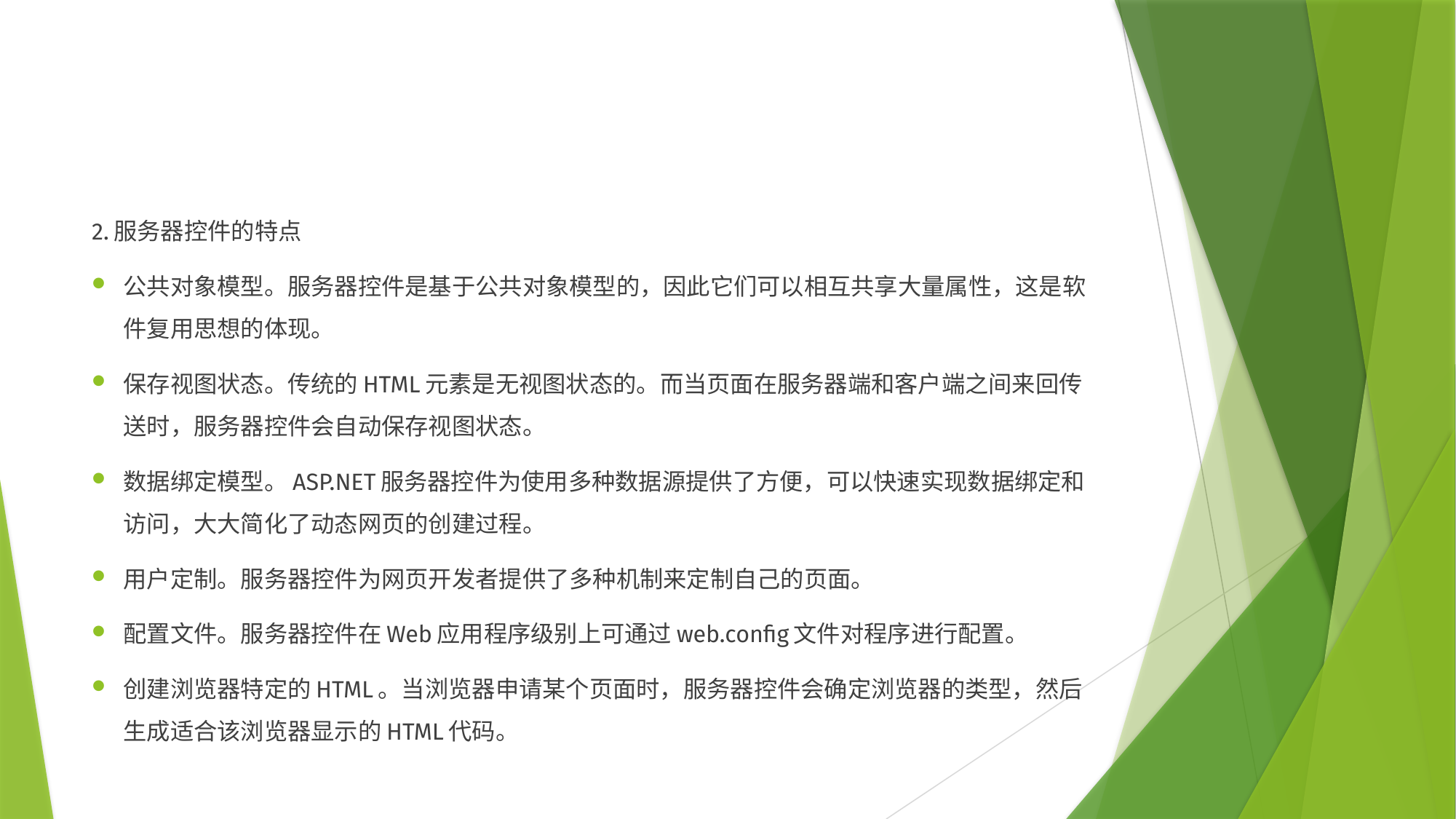

#
2.服务器控件的特点
公共对象模型。服务器控件是基于公共对象模型的，因此它们可以相互共享大量属性，这是软件复用思想的体现。
保存视图状态。传统的HTML元素是无视图状态的。而当页面在服务器端和客户端之间来回传送时，服务器控件会自动保存视图状态。
数据绑定模型。ASP.NET服务器控件为使用多种数据源提供了方便，可以快速实现数据绑定和访问，大大简化了动态网页的创建过程。
用户定制。服务器控件为网页开发者提供了多种机制来定制自己的页面。
配置文件。服务器控件在Web应用程序级别上可通过web.config文件对程序进行配置。
创建浏览器特定的HTML。当浏览器申请某个页面时，服务器控件会确定浏览器的类型，然后生成适合该浏览器显示的HTML代码。